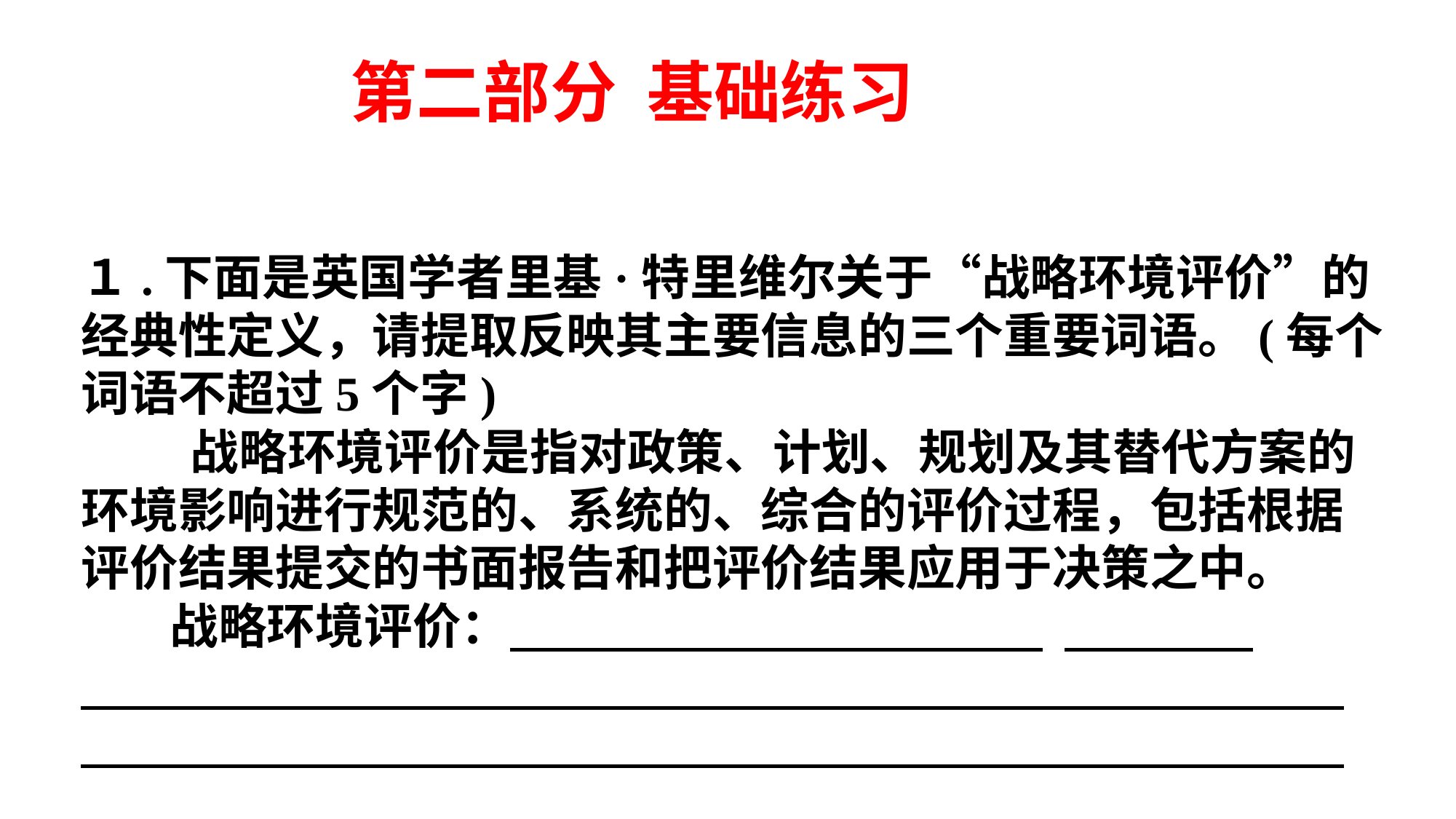

第二部分  基础练习

１.下面是英国学者里基·特里维尔关于“战略环境评价”的经典性定义，请提取反映其主要信息的三个重要词语。(每个词语不超过5个字)
        战略环境评价是指对政策、计划、规划及其替代方案的环境影响进行规范的、系统的、综合的评价过程，包括根据评价结果提交的书面报告和把评价结果应用于决策之中。
        战略环境评价：